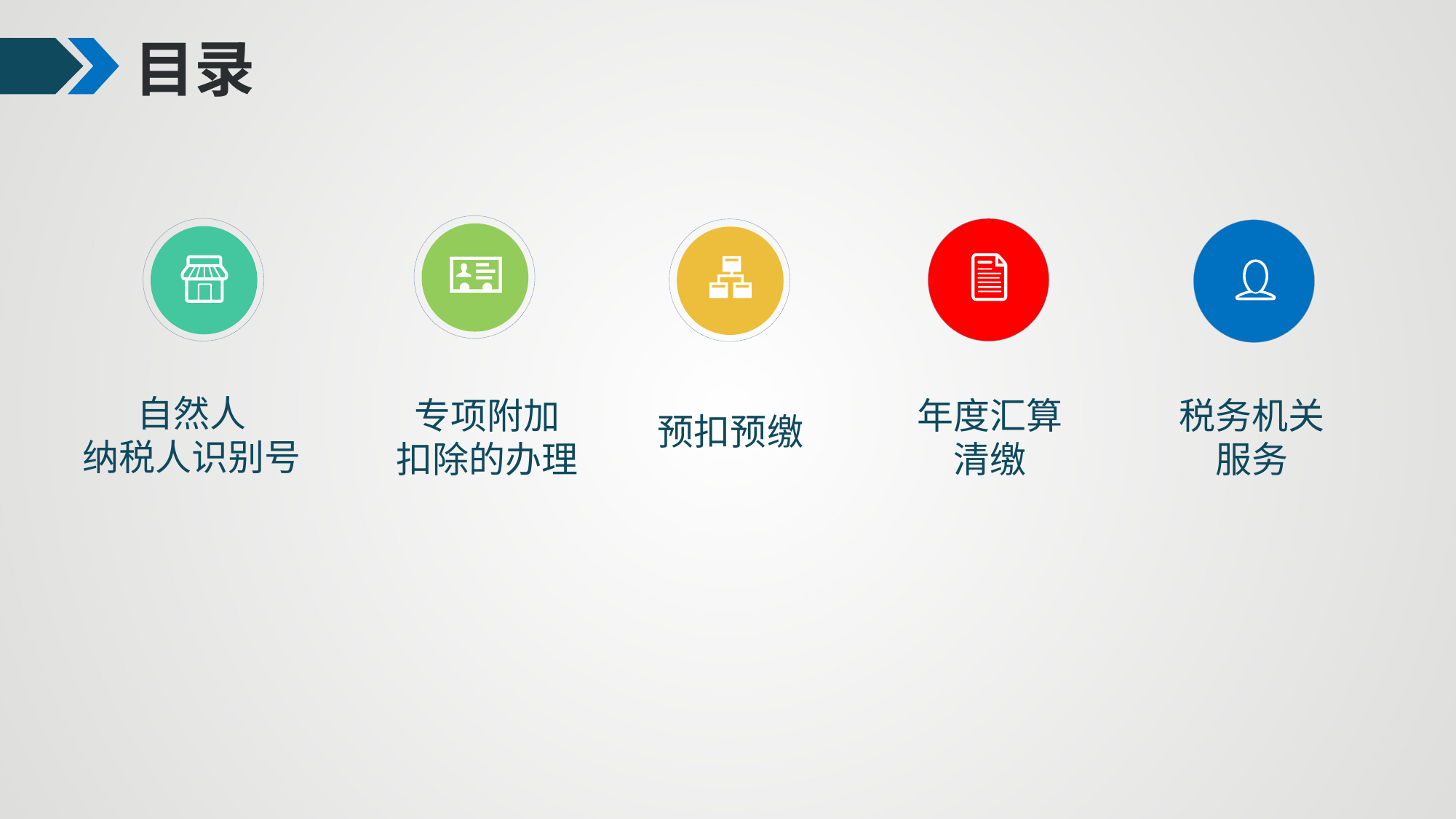

目录

专项附加
扣除的办理

自然人
纳税人识别号

年度汇算清缴

预扣预缴

税务机关服务